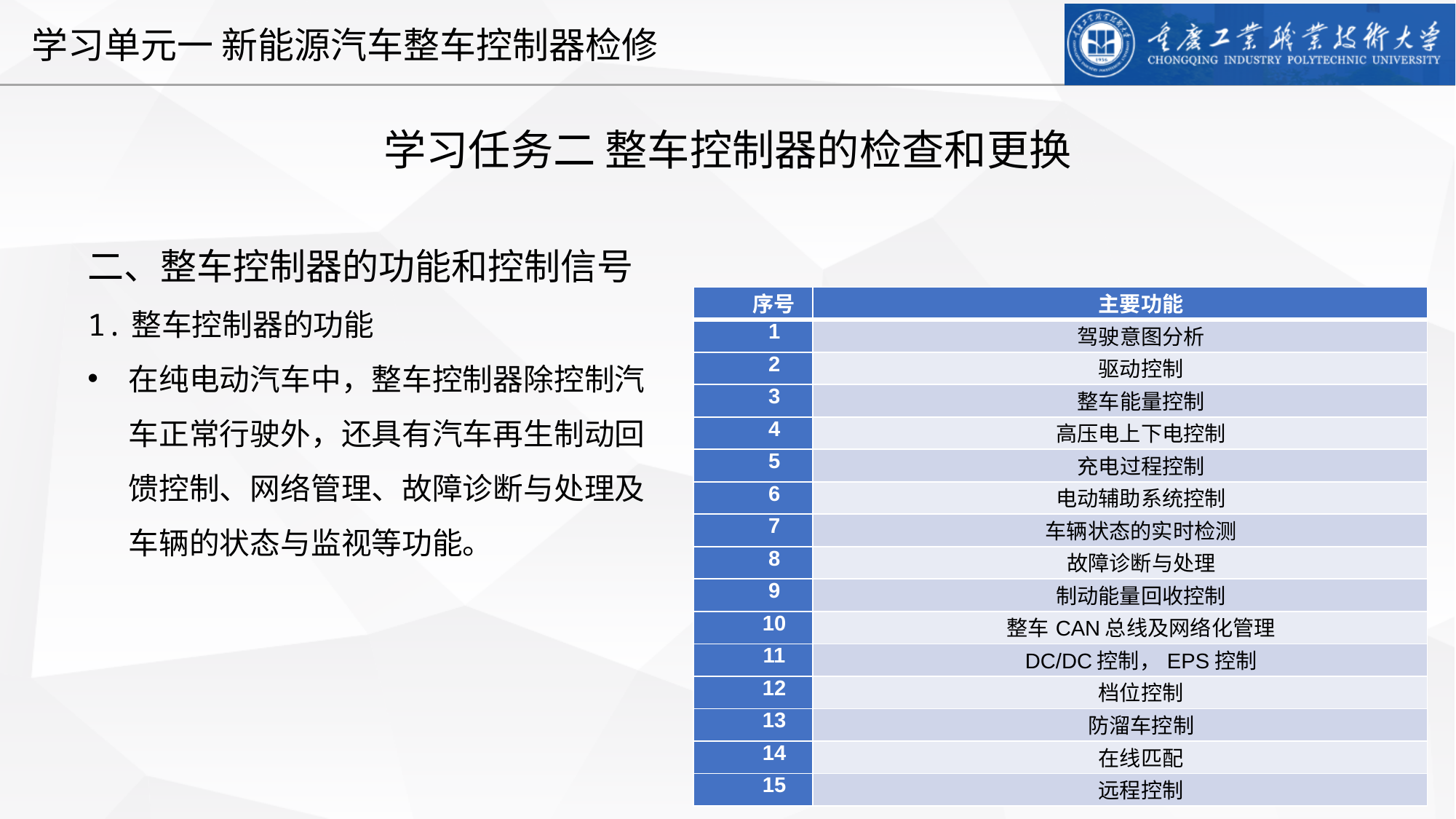

学习任务二 整车控制器的检查和更换
二、整车控制器的功能和控制信号
1.整车控制器的功能
在纯电动汽车中，整车控制器除控制汽车正常行驶外，还具有汽车再生制动回馈控制、网络管理、故障诊断与处理及车辆的状态与监视等功能。
| 序号 | 主要功能 |
| --- | --- |
| 1 | 驾驶意图分析 |
| 2 | 驱动控制 |
| 3 | 整车能量控制 |
| 4 | 高压电上下电控制 |
| 5 | 充电过程控制 |
| 6 | 电动辅助系统控制 |
| 7 | 车辆状态的实时检测 |
| 8 | 故障诊断与处理 |
| 9 | 制动能量回收控制 |
| 10 | 整车CAN总线及网络化管理 |
| 11 | DC/DC控制，EPS控制 |
| 12 | 档位控制 |
| 13 | 防溜车控制 |
| 14 | 在线匹配 |
| 15 | 远程控制 |